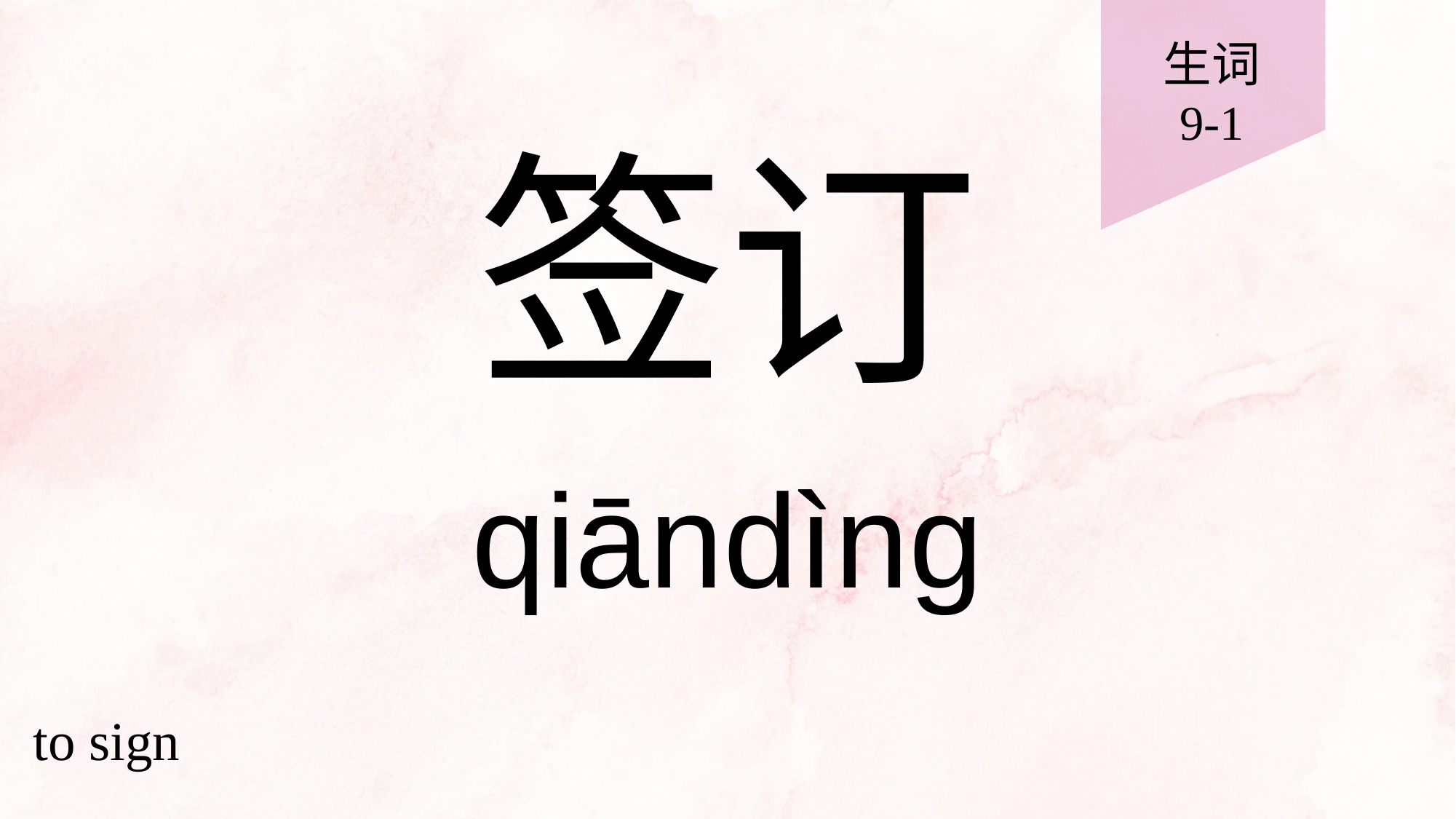

生词
9-1
# 签订
qiāndìng
to sign